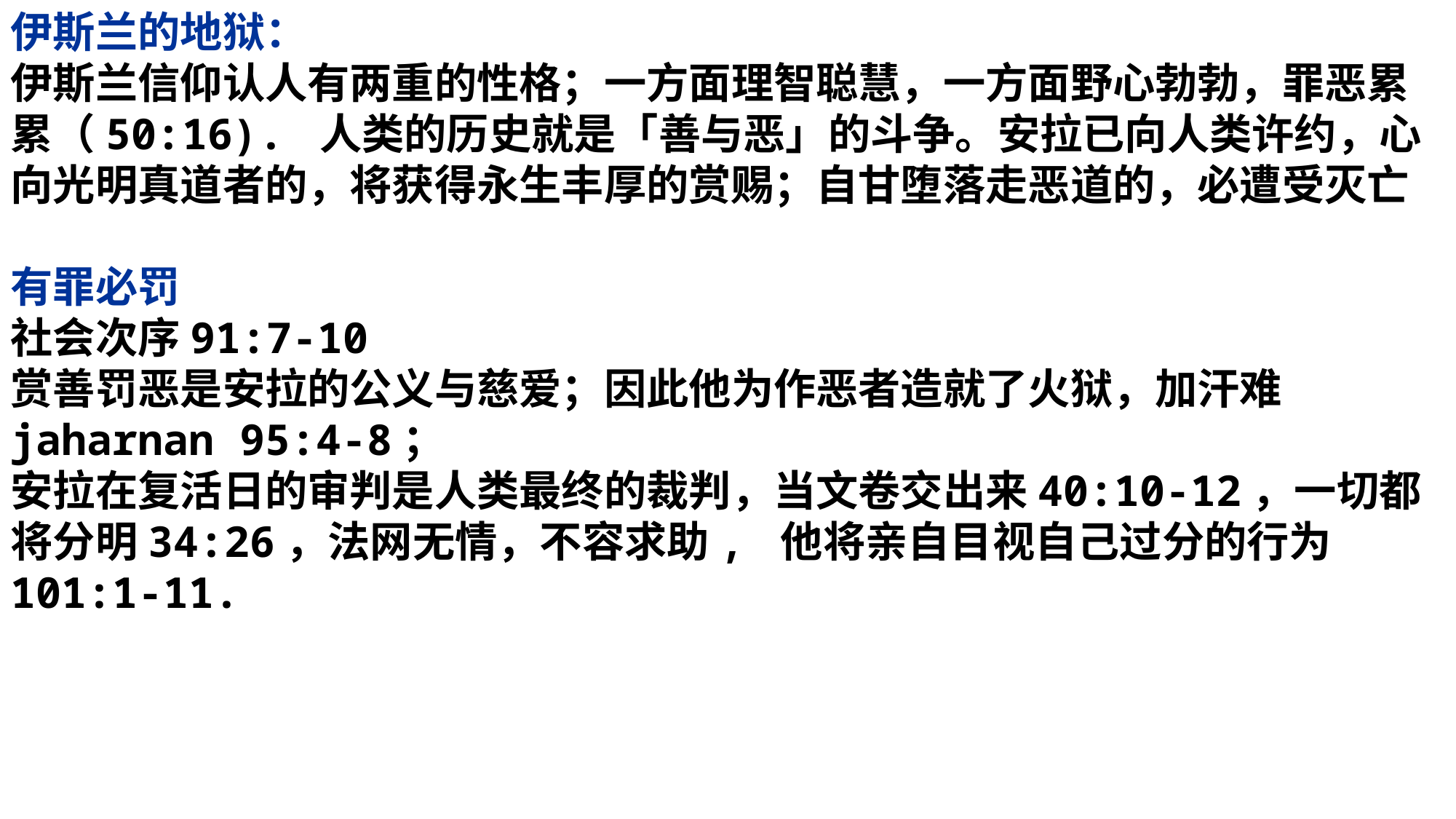

伊斯兰的地狱：
伊斯兰信仰认人有两重的性格；一方面理智聪慧，一方面野心勃勃，罪恶累累（50:16). 人类的历史就是「善与恶」的斗争。安拉已向人类许约，心向光明真道者的，将获得永生丰厚的赏赐；自甘堕落走恶道的，必遭受灭亡

有罪必罚
社会次序91:7-10
赏善罚恶是安拉的公义与慈爱；因此他为作恶者造就了火狱，加汗难jaharnan 95:4-8；
安拉在复活日的审判是人类最终的裁判，当文卷交出来40:10-12，一切都将分明34:26，法网无情，不容求助, 他将亲自目视自己过分的行为101:1-11.